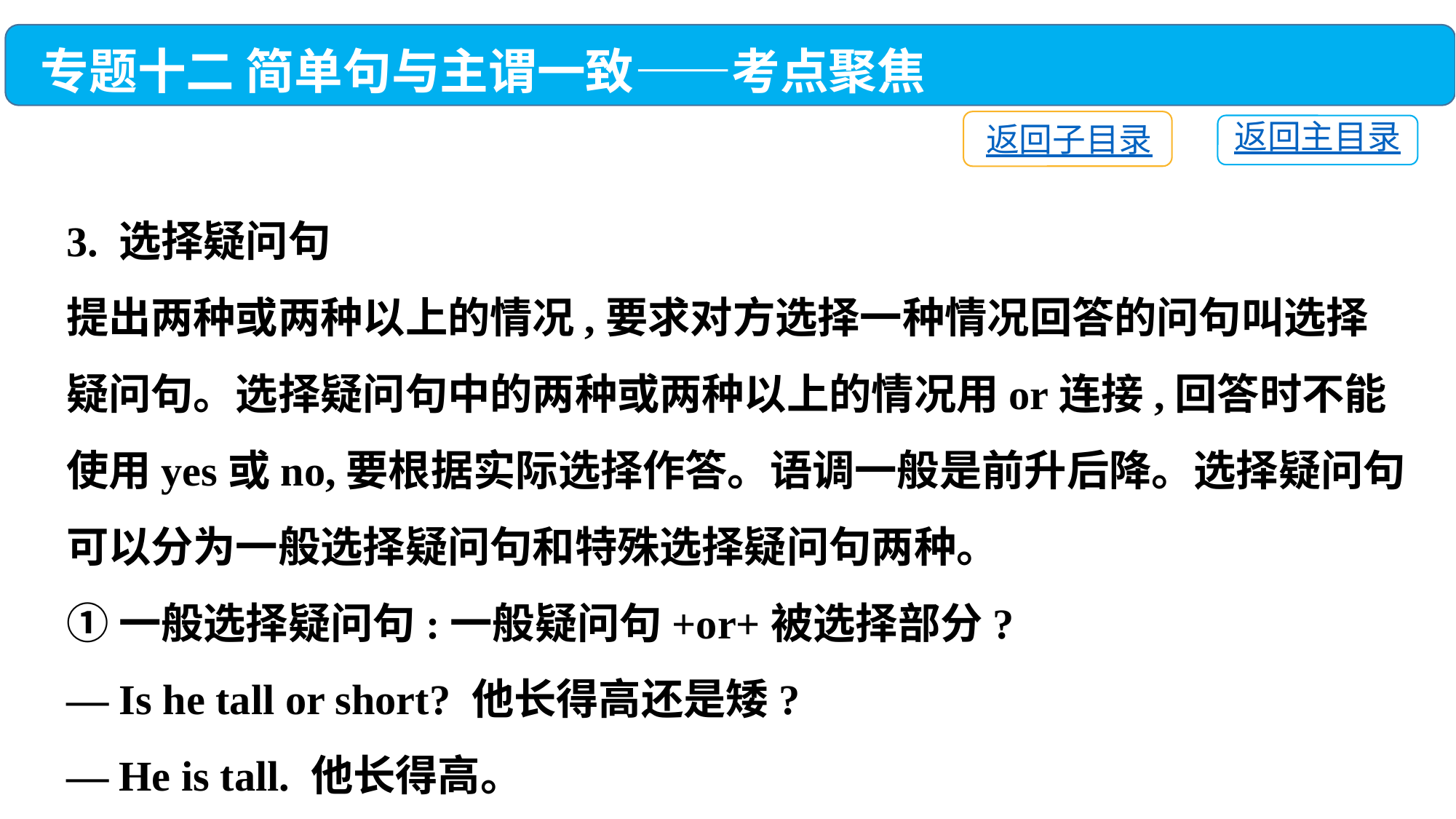

专题十二 简单句与主谓一致——考点聚焦

返回子目录
返回主目录
3. 选择疑问句
提出两种或两种以上的情况,要求对方选择一种情况回答的问句叫选择疑问句。选择疑问句中的两种或两种以上的情况用or连接,回答时不能使用yes或no,要根据实际选择作答。语调一般是前升后降。选择疑问句可以分为一般选择疑问句和特殊选择疑问句两种。
①一般选择疑问句:一般疑问句+or+被选择部分?
— Is he tall or short? 他长得高还是矮?
— He is tall. 他长得高。